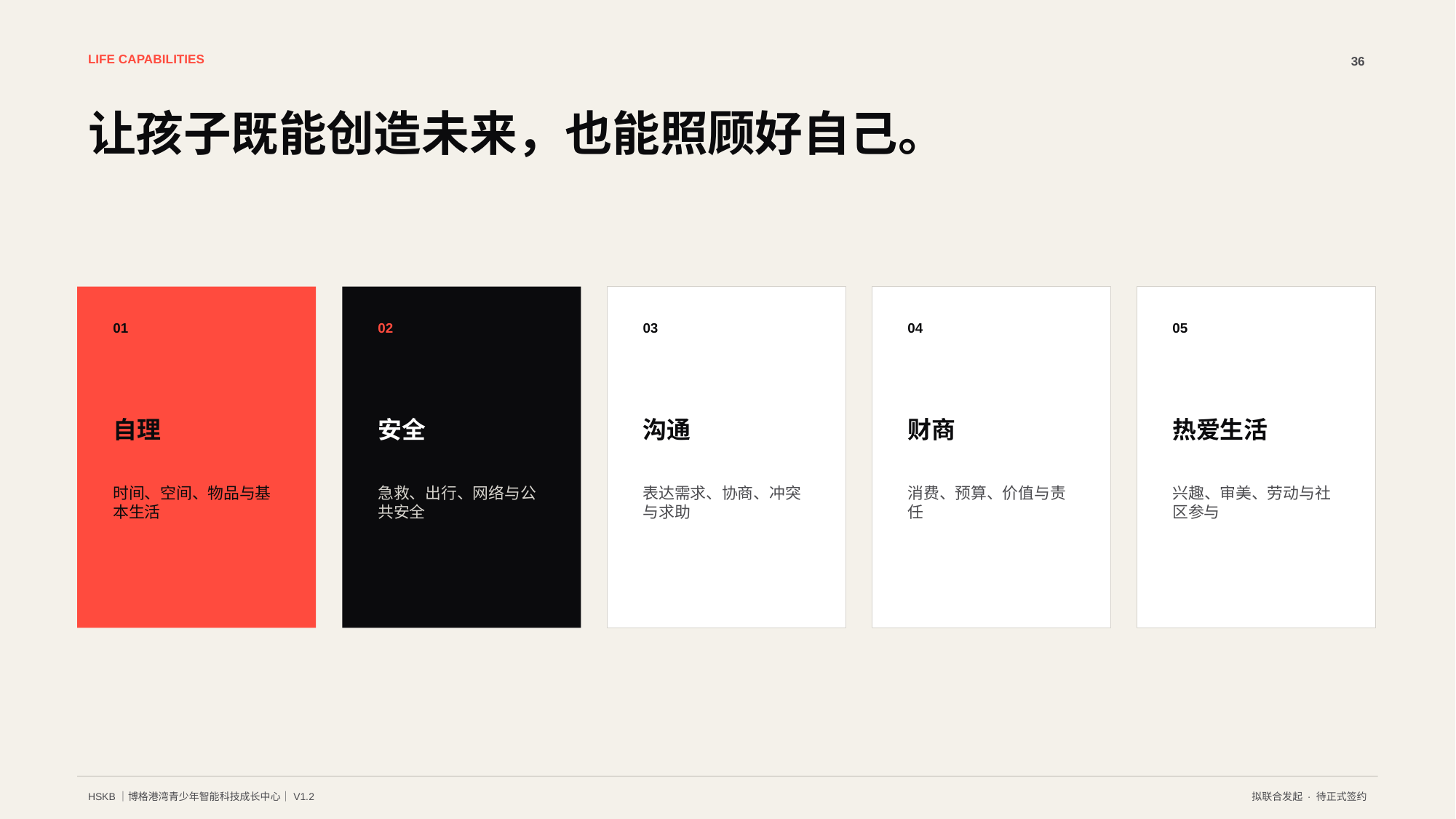

LIFE CAPABILITIES
36
让孩子既能创造未来，也能照顾好自己。

01
02
03
04
05
自理
安全
沟通
财商
热爱生活
时间、空间、物品与基本生活
急救、出行、网络与公共安全
表达需求、协商、冲突与求助
消费、预算、价值与责任
兴趣、审美、劳动与社区参与

HSKB｜博格港湾青少年智能科技成长中心｜V1.2
拟联合发起 · 待正式签约